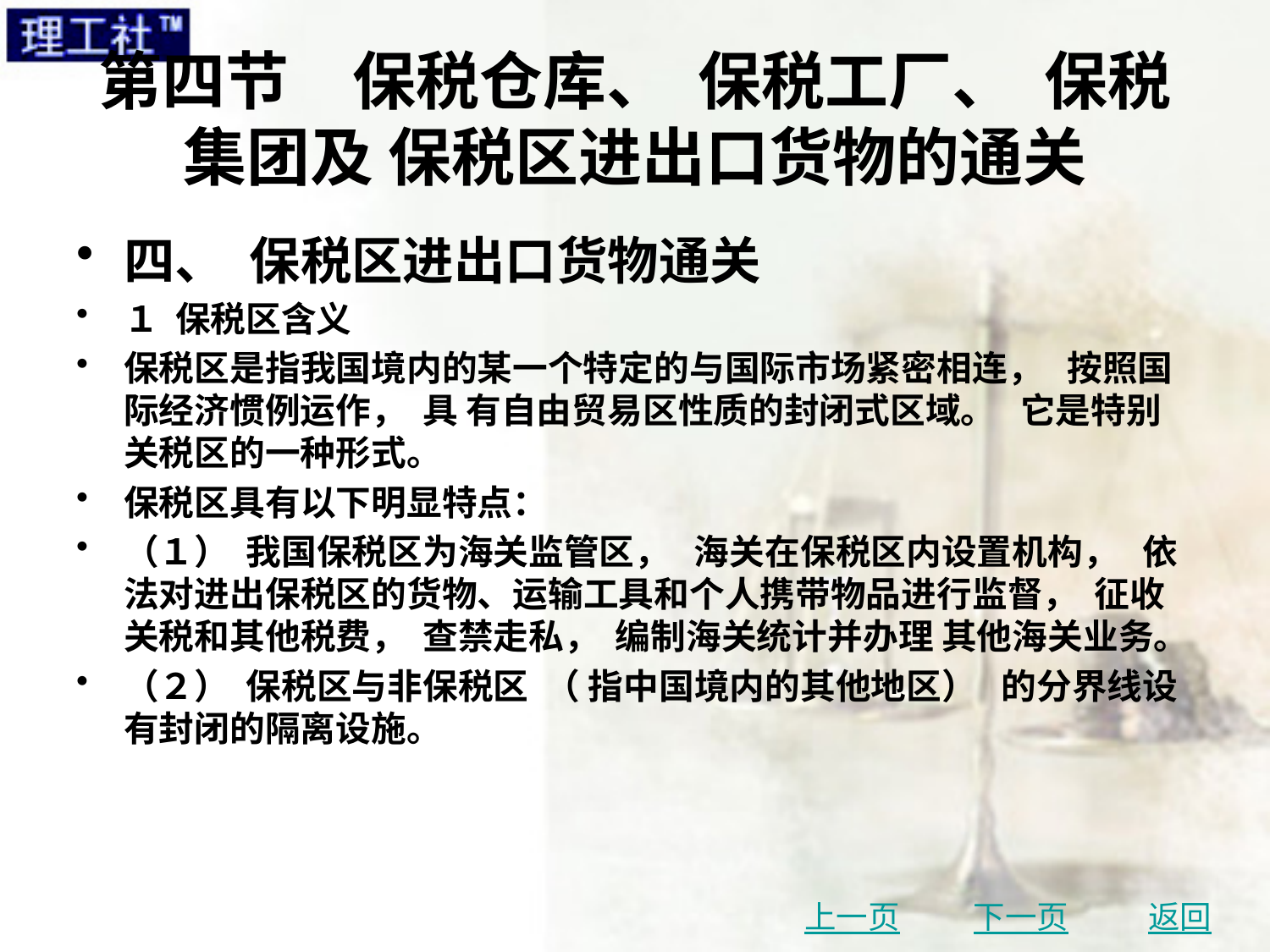

# 第四节　保税仓库、  保税工厂、  保税集团及 保税区进出口货物的通关
四、  保税区进出口货物通关
１  保税区含义
保税区是指我国境内的某一个特定的与国际市场紧密相连，   按照国际经济惯例运作，  具 有自由贸易区性质的封闭式区域。   它是特别关税区的一种形式。
保税区具有以下明显特点：
（１）  我国保税区为海关监管区，   海关在保税区内设置机构，   依法对进出保税区的货物、运输工具和个人携带物品进行监督，  征收关税和其他税费，  查禁走私，  编制海关统计并办理 其他海关业务。
（２）  保税区与非保税区  （ 指中国境内的其他地区）   的分界线设有封闭的隔离设施。
上一页
下一页
返回